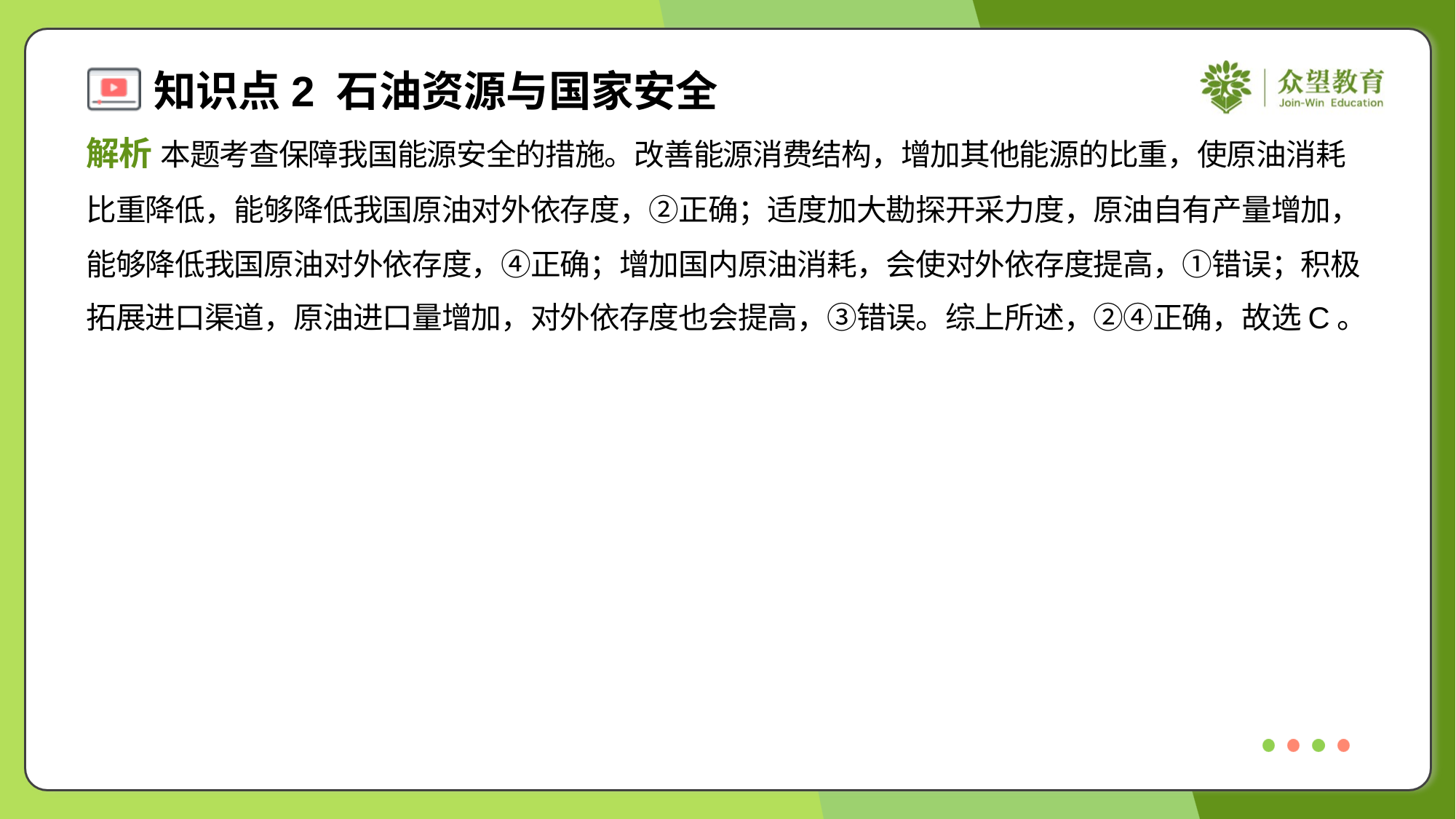

解析 本题考查保障我国能源安全的措施。改善能源消费结构，增加其他能源的比重，使原油消耗
比重降低，能够降低我国原油对外依存度，②正确；适度加大勘探开采力度，原油自有产量增加，
能够降低我国原油对外依存度，④正确；增加国内原油消耗，会使对外依存度提高，①错误；积极
拓展进口渠道，原油进口量增加，对外依存度也会提高，③错误。综上所述，②④正确，故选C。